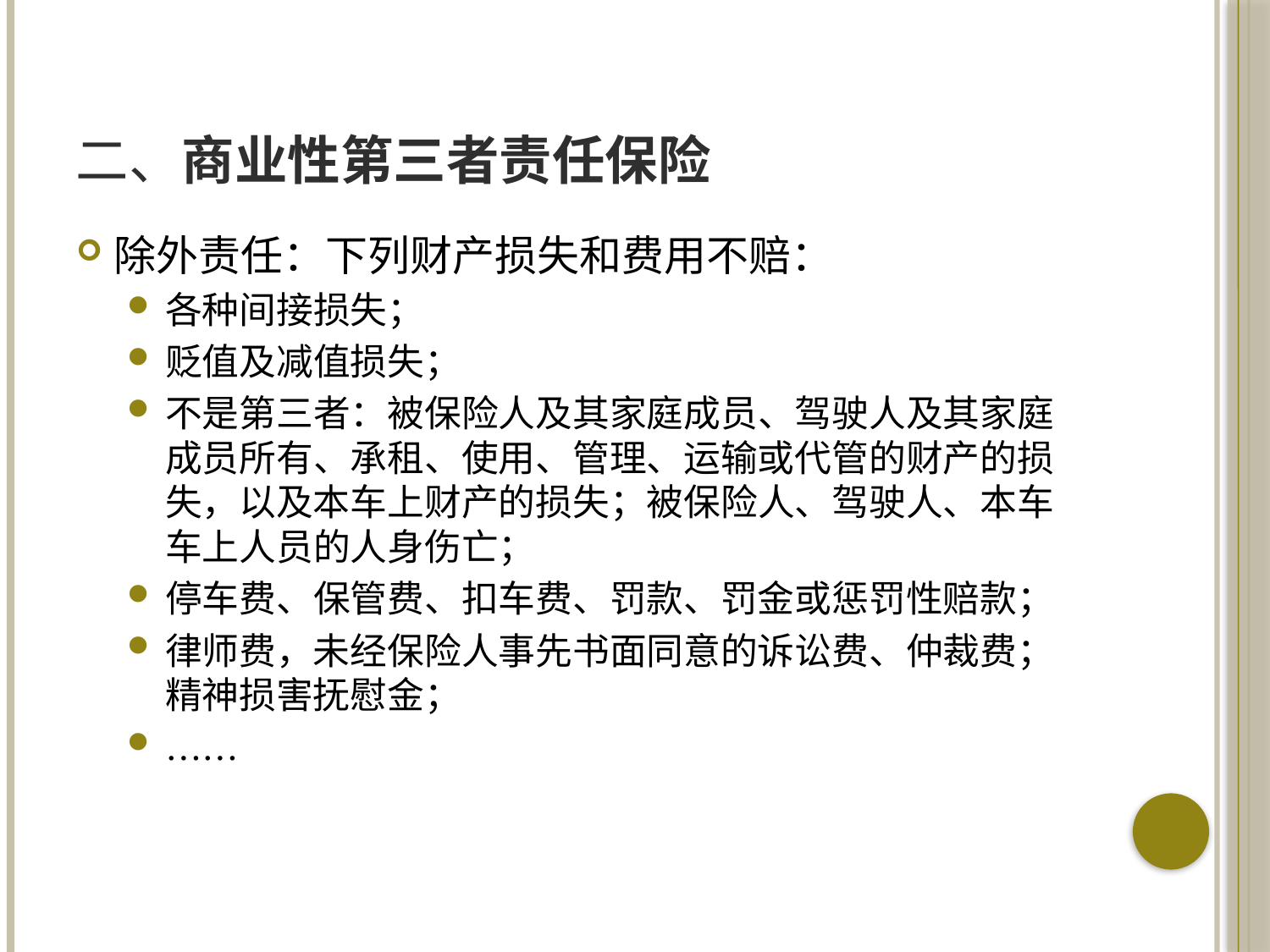

# 二、商业性第三者责任保险
除外责任：下列财产损失和费用不赔：
各种间接损失；
贬值及减值损失；
不是第三者：被保险人及其家庭成员、驾驶人及其家庭成员所有、承租、使用、管理、运输或代管的财产的损失，以及本车上财产的损失；被保险人、驾驶人、本车车上人员的人身伤亡；
停车费、保管费、扣车费、罚款、罚金或惩罚性赔款；
律师费，未经保险人事先书面同意的诉讼费、仲裁费；精神损害抚慰金；
……